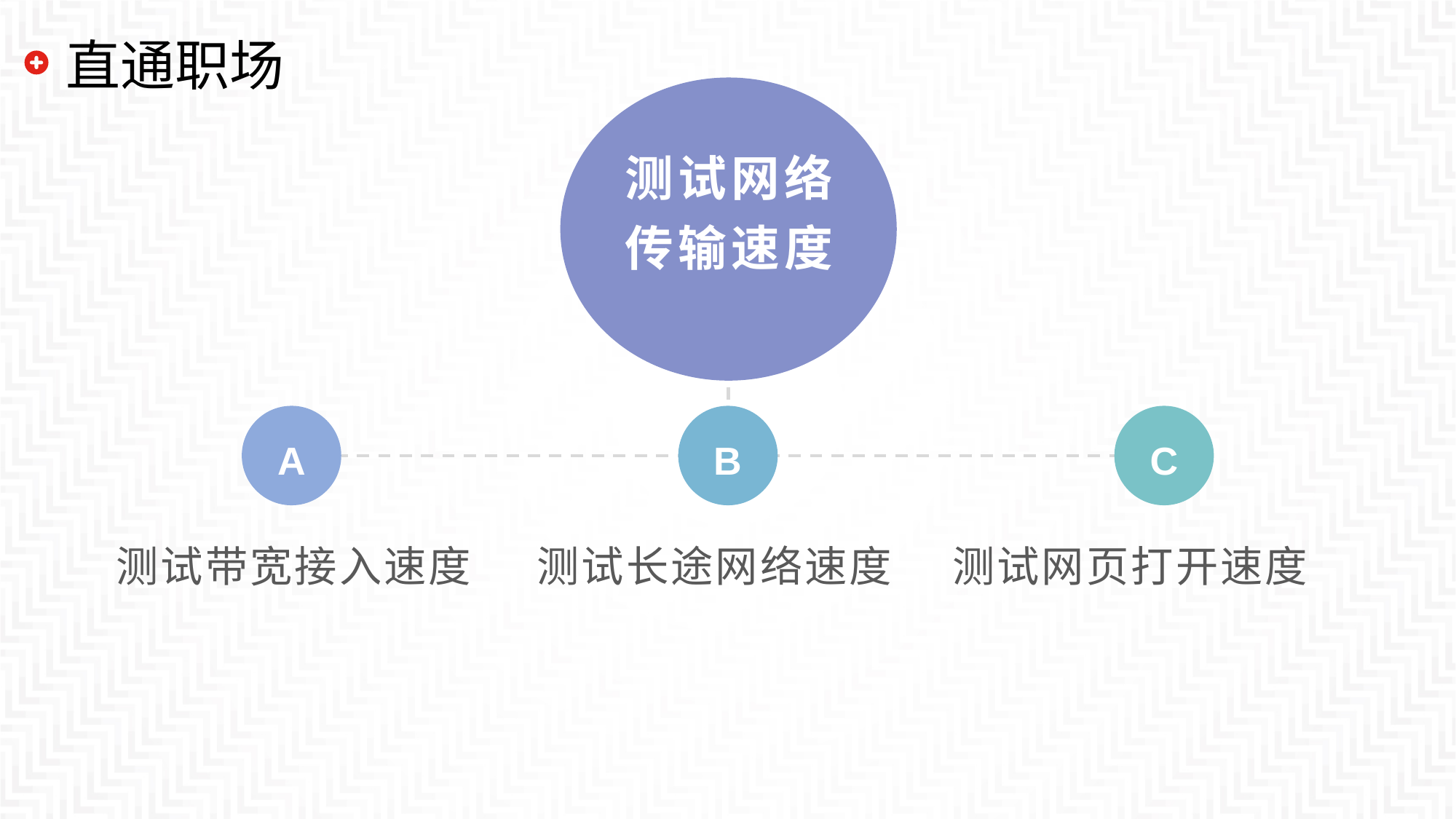

# 直通职场

测试网络
传输速度

A
B
C
测试带宽接入速度
测试长途网络速度
测试网页打开速度